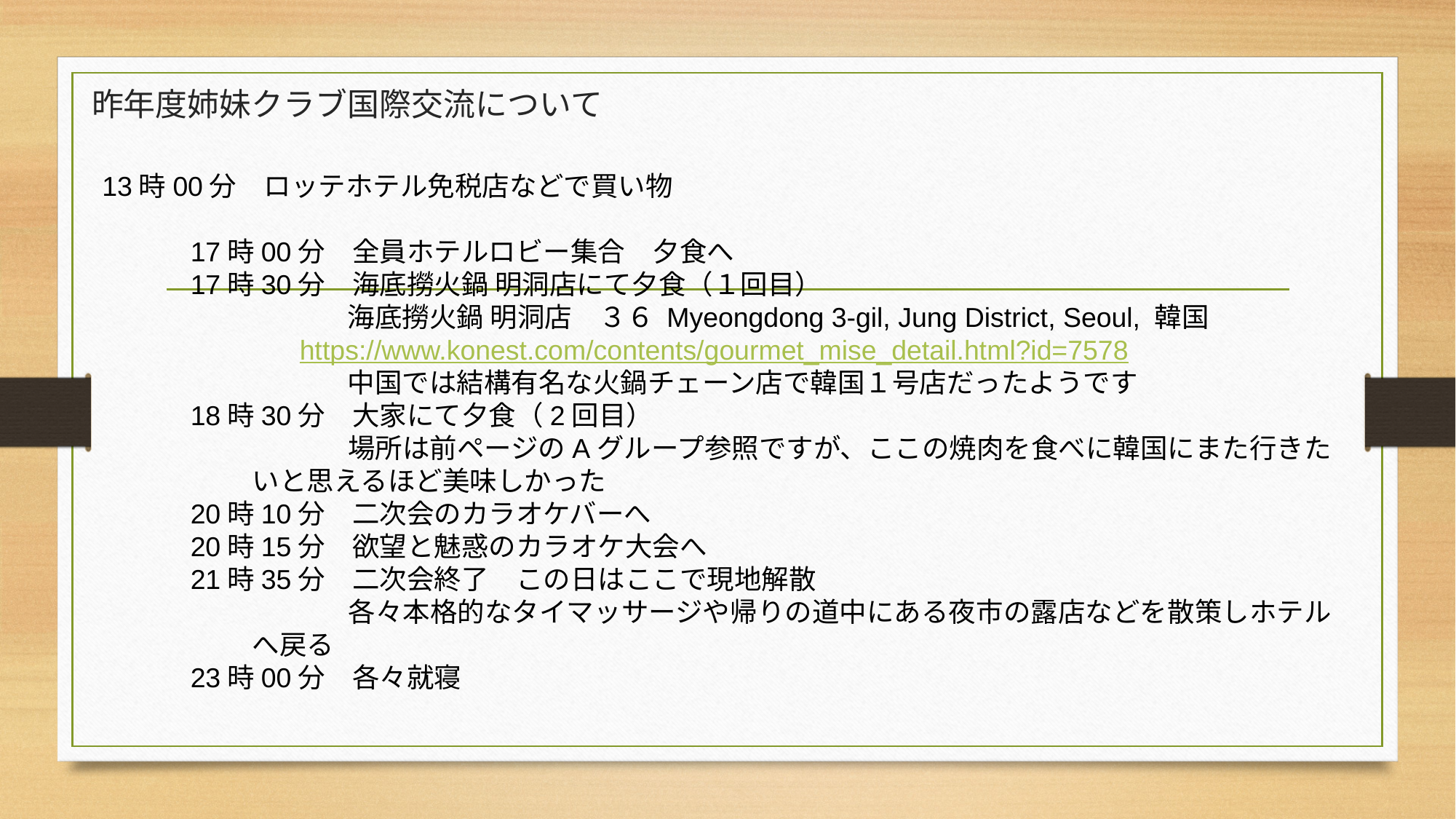

# 昨年度姉妹クラブ国際交流について
13時00分　ロッテホテル免税店などで買い物

　　　17時00分　全員ホテルロビー集合　夕食へ
　　　17時30分　海底撈火鍋 明洞店にて夕食（１回目）
　　　　　　　　　海底撈火鍋 明洞店　３６ Myeongdong 3-gil, Jung District, Seoul, 韓国
　　　　　　　https://www.konest.com/contents/gourmet_mise_detail.html?id=7578
　　　　　　　　　中国では結構有名な火鍋チェーン店で韓国１号店だったようです
　　　18時30分　大家にて夕食（2回目）
　　　　　　　　　場所は前ページのAグループ参照ですが、ここの焼肉を食べに韓国にまた行きたいと思えるほど美味しかった
　　　20時10分　二次会のカラオケバーへ
　　　20時15分　欲望と魅惑のカラオケ大会へ
　　　21時35分　二次会終了　この日はここで現地解散
　　　　　　　　　各々本格的なタイマッサージや帰りの道中にある夜市の露店などを散策しホテルへ戻る
　　　23時00分　各々就寝